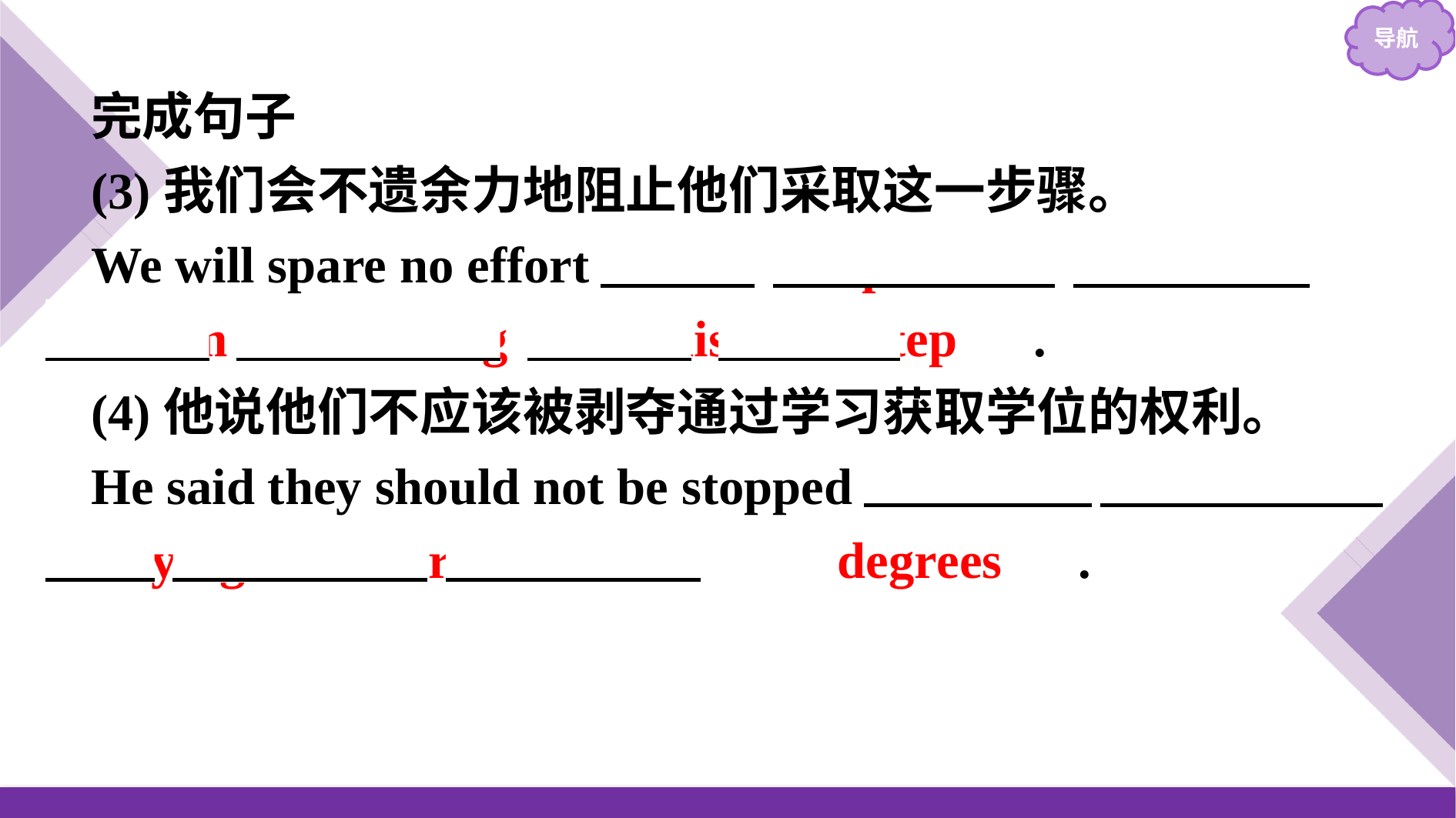

完成句子
(3)我们会不遗余力地阻止他们采取这一步骤。
We will spare no effort 　to　 　prevent　 　them　 　from　 　taking　 　this　 　step　.
(4)他说他们不应该被剥夺通过学习获取学位的权利。
He said they should not be stopped 　from　 　studying　 　for　 　their　 　degrees　.